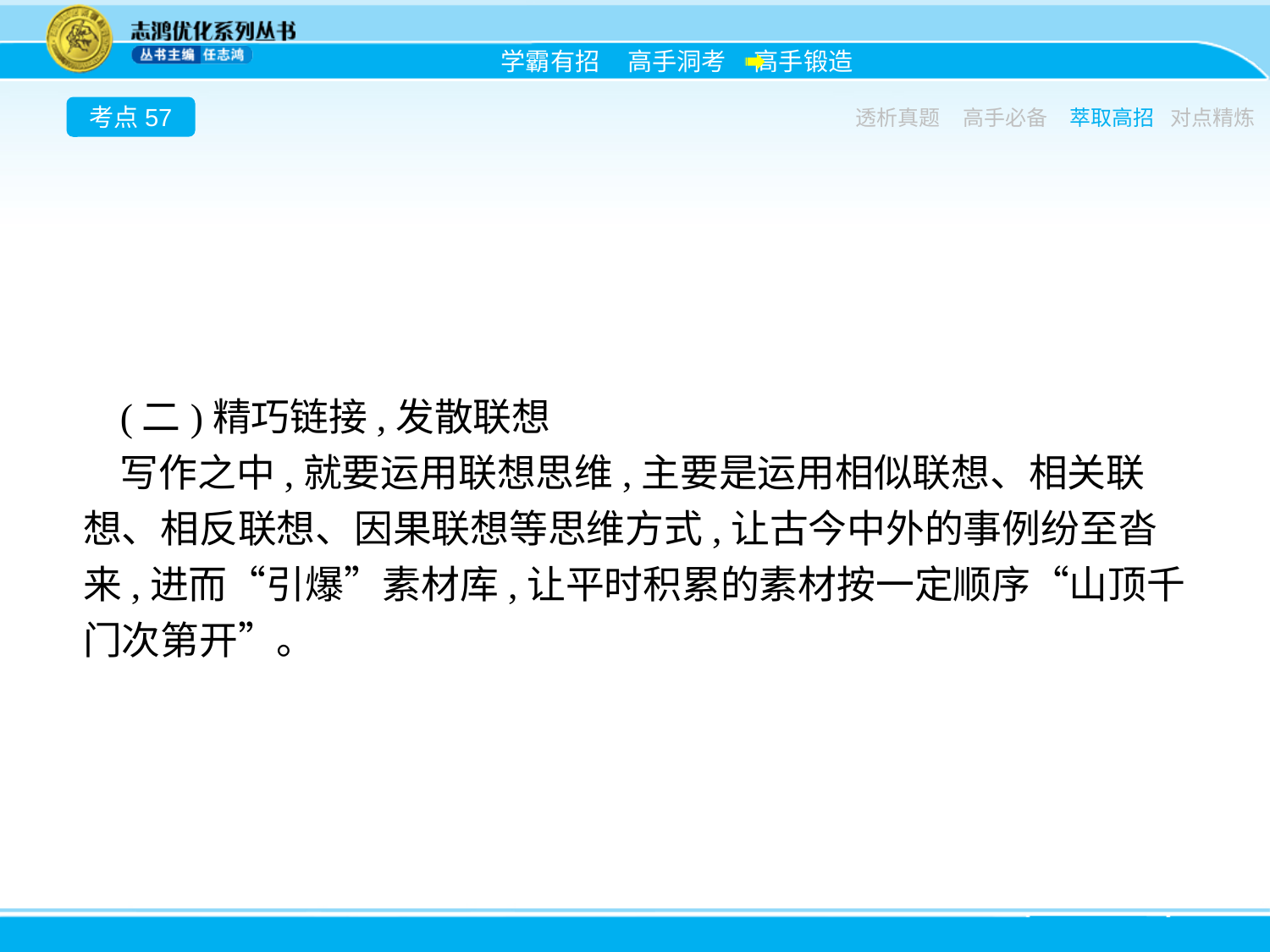

考点57
透析真题
高手必备
萃取高招
对点精炼
(二)精巧链接,发散联想
写作之中,就要运用联想思维,主要是运用相似联想、相关联想、相反联想、因果联想等思维方式,让古今中外的事例纷至沓来,进而“引爆”素材库,让平时积累的素材按一定顺序“山顶千门次第开”。